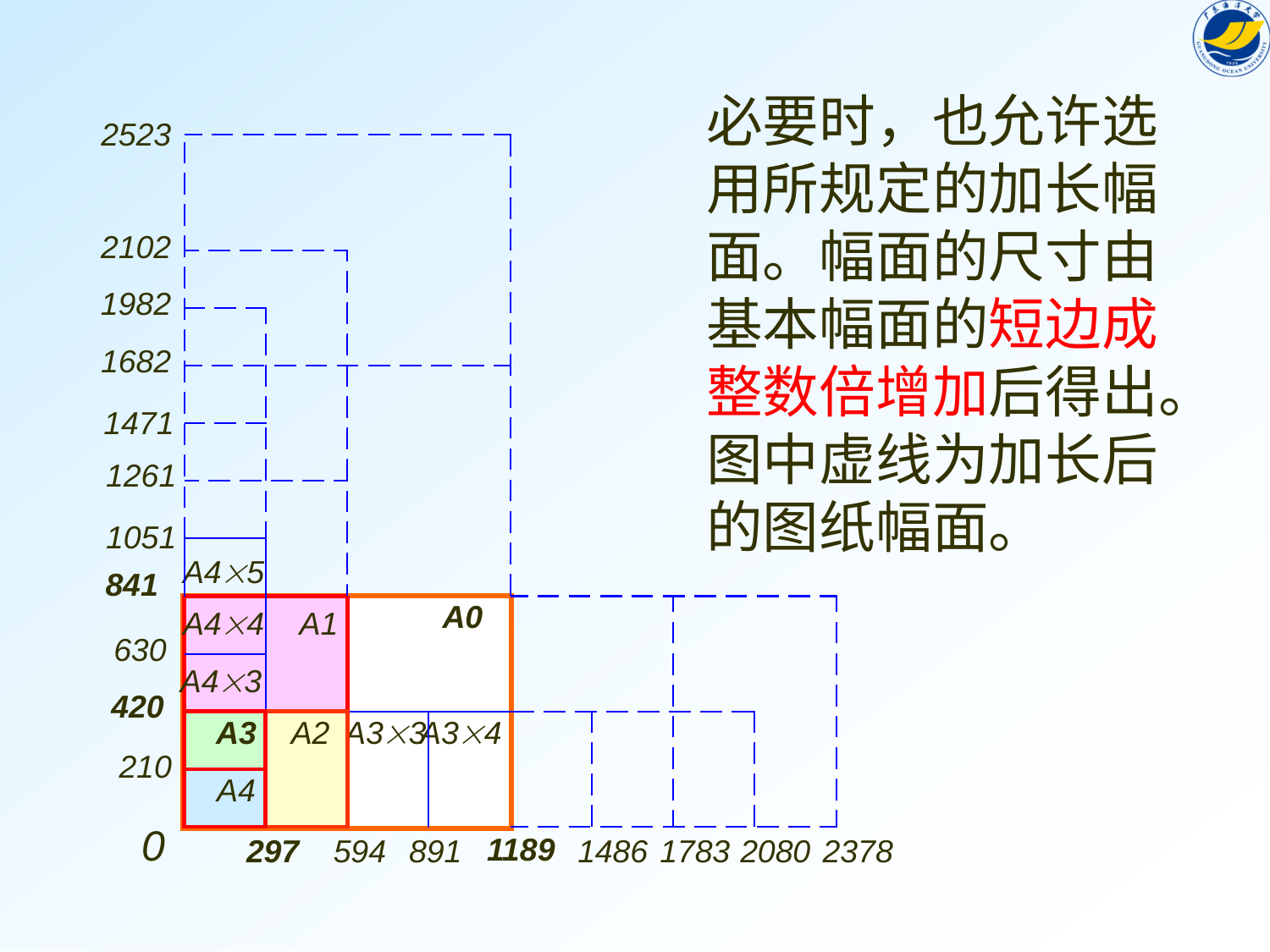

必要时，也允许选用所规定的加长幅面。幅面的尺寸由基本幅面的短边成整数倍增加后得出。图中虚线为加长后的图纸幅面。
2523

2102
1982
1682
1471
1261
1486
1783
2080
2378
1051

A4×5
A4×4
630
A4×3
A3×3
A3×4
891
841
A0
0
1189

A1
594
420

A2

A3
297
210

A4